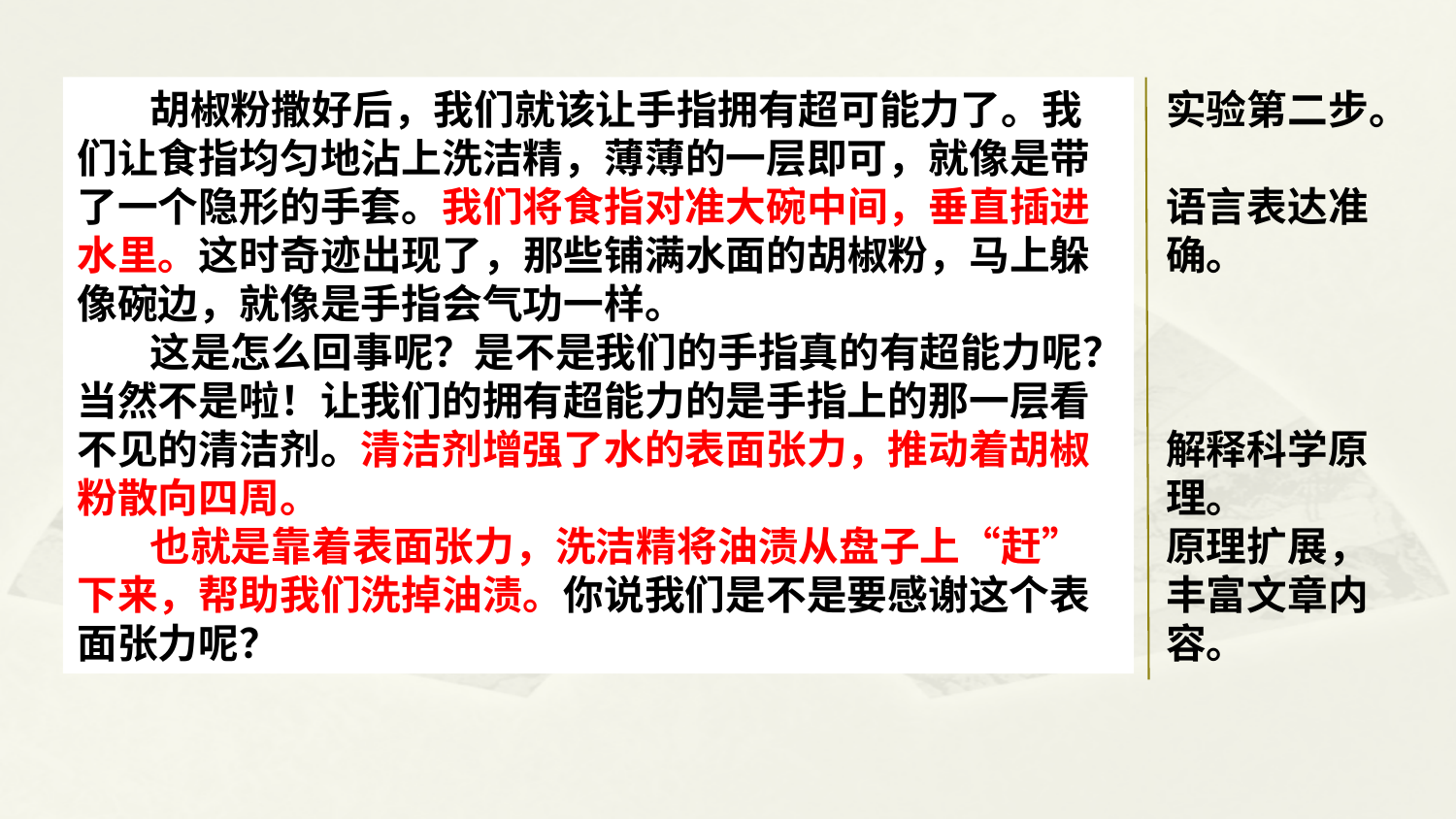

胡椒粉撒好后，我们就该让手指拥有超可能力了。我们让食指均匀地沾上洗洁精，薄薄的一层即可，就像是带了一个隐形的手套。我们将食指对准大碗中间，垂直插进水里。这时奇迹出现了，那些铺满水面的胡椒粉，马上躲像碗边，就像是手指会气功一样。
这是怎么回事呢？是不是我们的手指真的有超能力呢？当然不是啦！让我们的拥有超能力的是手指上的那一层看不见的清洁剂。清洁剂增强了水的表面张力，推动着胡椒粉散向四周。
也就是靠着表面张力，洗洁精将油渍从盘子上“赶”下来，帮助我们洗掉油渍。你说我们是不是要感谢这个表面张力呢？
实验第二步。

语言表达准确。

解释科学原理。
原理扩展，丰富文章内容。